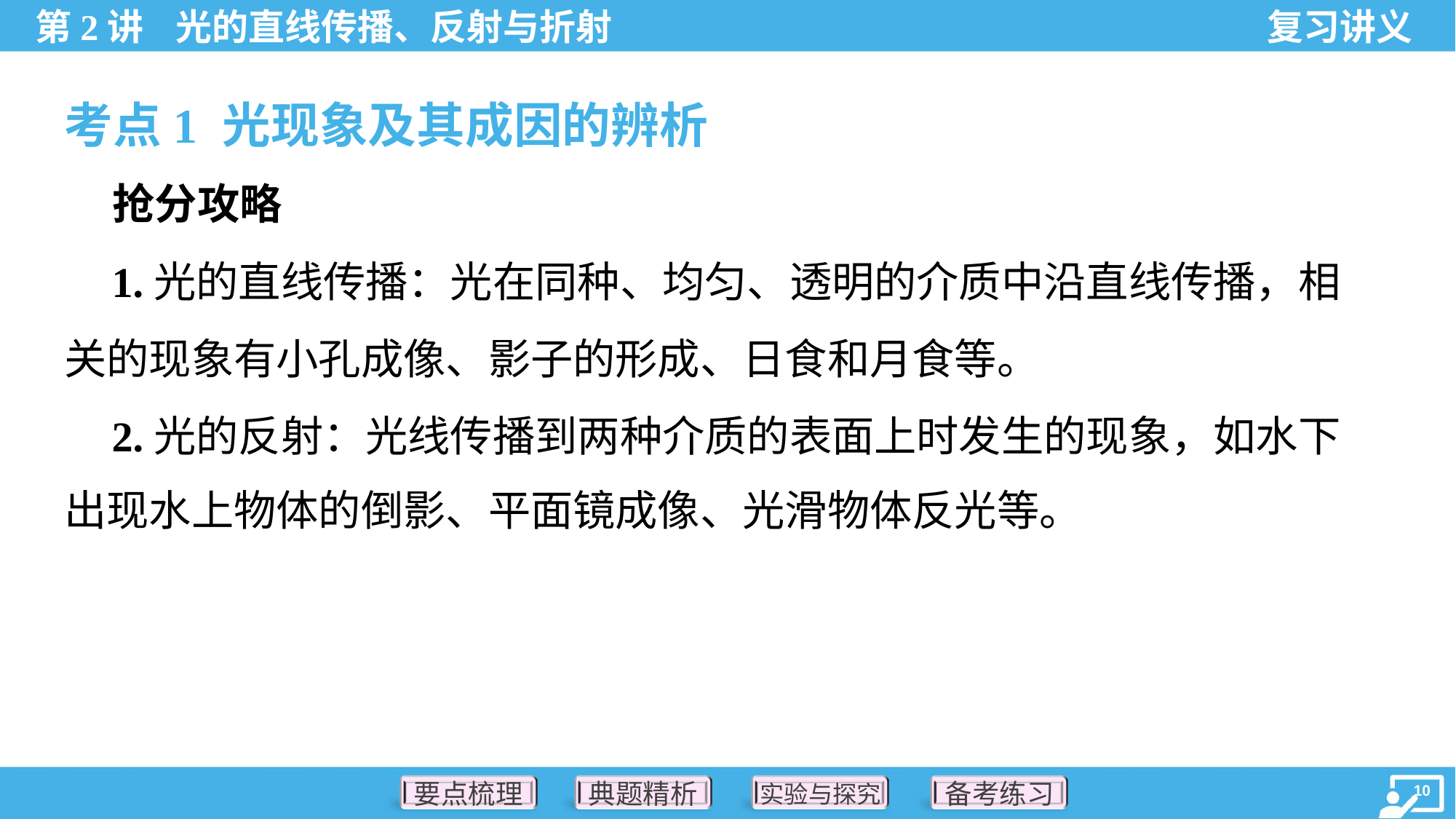

考点1 光现象及其成因的辨析
    抢分攻略
    1.光的直线传播：光在同种、均匀、透明的介质中沿直线传播，相
关的现象有小孔成像、影子的形成、日食和月食等。
    2.光的反射：光线传播到两种介质的表面上时发生的现象，如水下
出现水上物体的倒影、平面镜成像、光滑物体反光等。